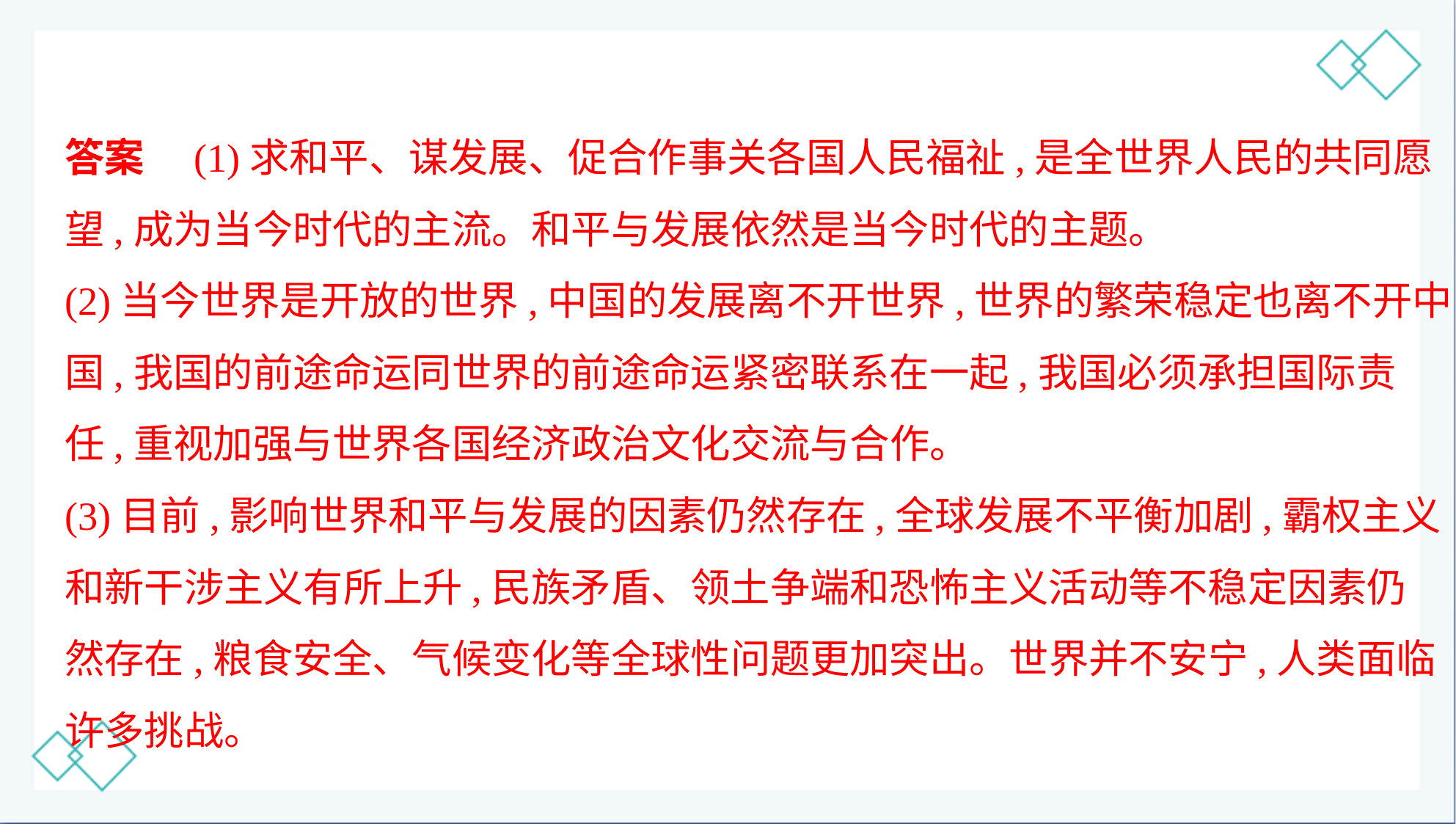

答案　(1)求和平、谋发展、促合作事关各国人民福祉,是全世界人民的共同愿
望,成为当今时代的主流。和平与发展依然是当今时代的主题。
(2)当今世界是开放的世界,中国的发展离不开世界,世界的繁荣稳定也离不开中
国,我国的前途命运同世界的前途命运紧密联系在一起,我国必须承担国际责
任,重视加强与世界各国经济政治文化交流与合作。
(3)目前,影响世界和平与发展的因素仍然存在,全球发展不平衡加剧,霸权主义
和新干涉主义有所上升,民族矛盾、领土争端和恐怖主义活动等不稳定因素仍
然存在,粮食安全、气候变化等全球性问题更加突出。世界并不安宁,人类面临
许多挑战。